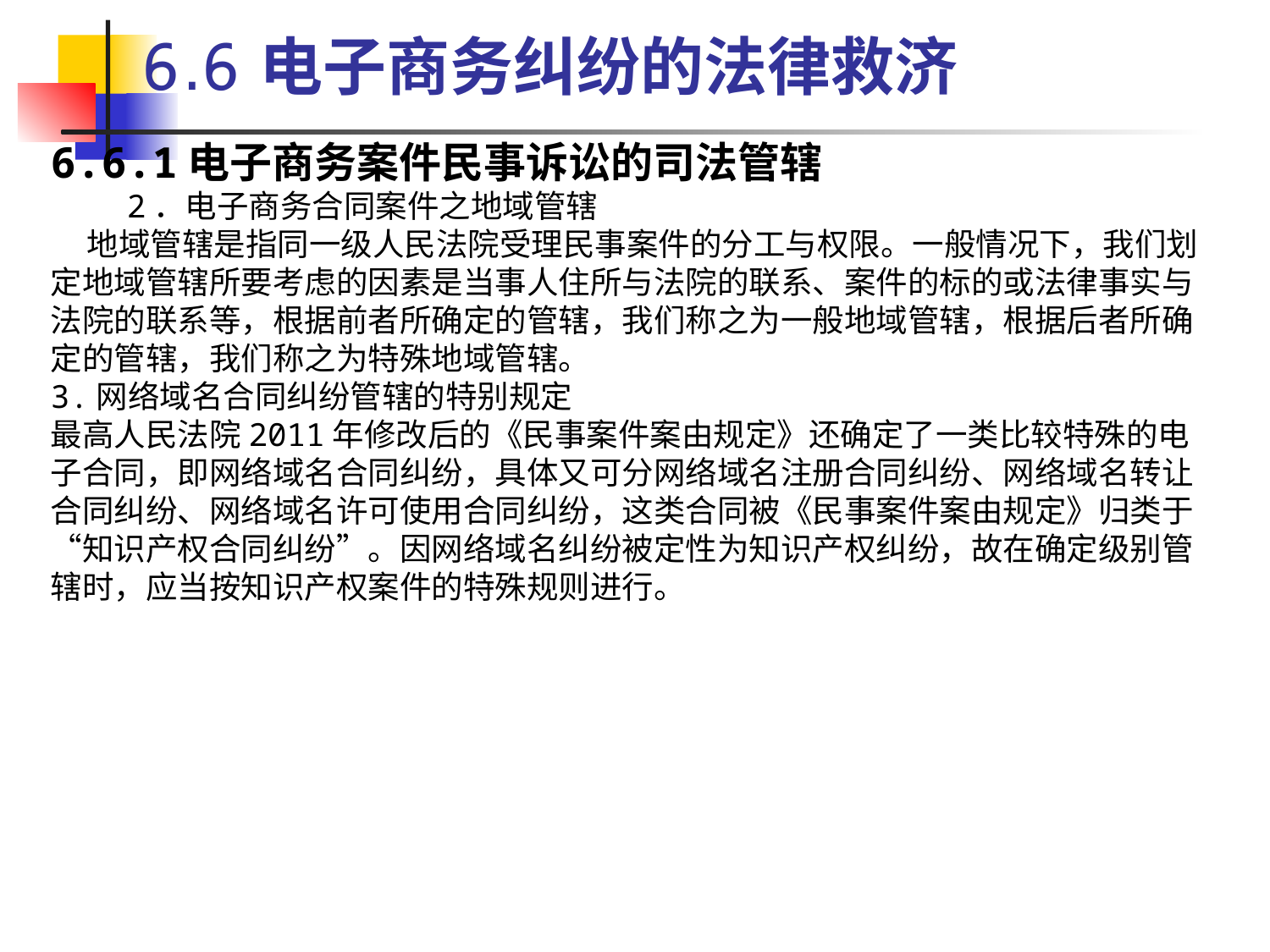

6.6电子商务纠纷的法律救济
6.6.1电子商务案件民事诉讼的司法管辖
    2．电子商务合同案件之地域管辖
    地域管辖是指同一级人民法院受理民事案件的分工与权限。一般情况下，我们划定地域管辖所要考虑的因素是当事人住所与法院的联系、案件的标的或法律事实与法院的联系等，根据前者所确定的管辖，我们称之为一般地域管辖，根据后者所确定的管辖，我们称之为特殊地域管辖。
3.网络域名合同纠纷管辖的特别规定
最高人民法院2011年修改后的《民事案件案由规定》还确定了一类比较特殊的电子合同，即网络域名合同纠纷，具体又可分网络域名注册合同纠纷、网络域名转让合同纠纷、网络域名许可使用合同纠纷，这类合同被《民事案件案由规定》归类于“知识产权合同纠纷”。因网络域名纠纷被定性为知识产权纠纷，故在确定级别管辖时，应当按知识产权案件的特殊规则进行。